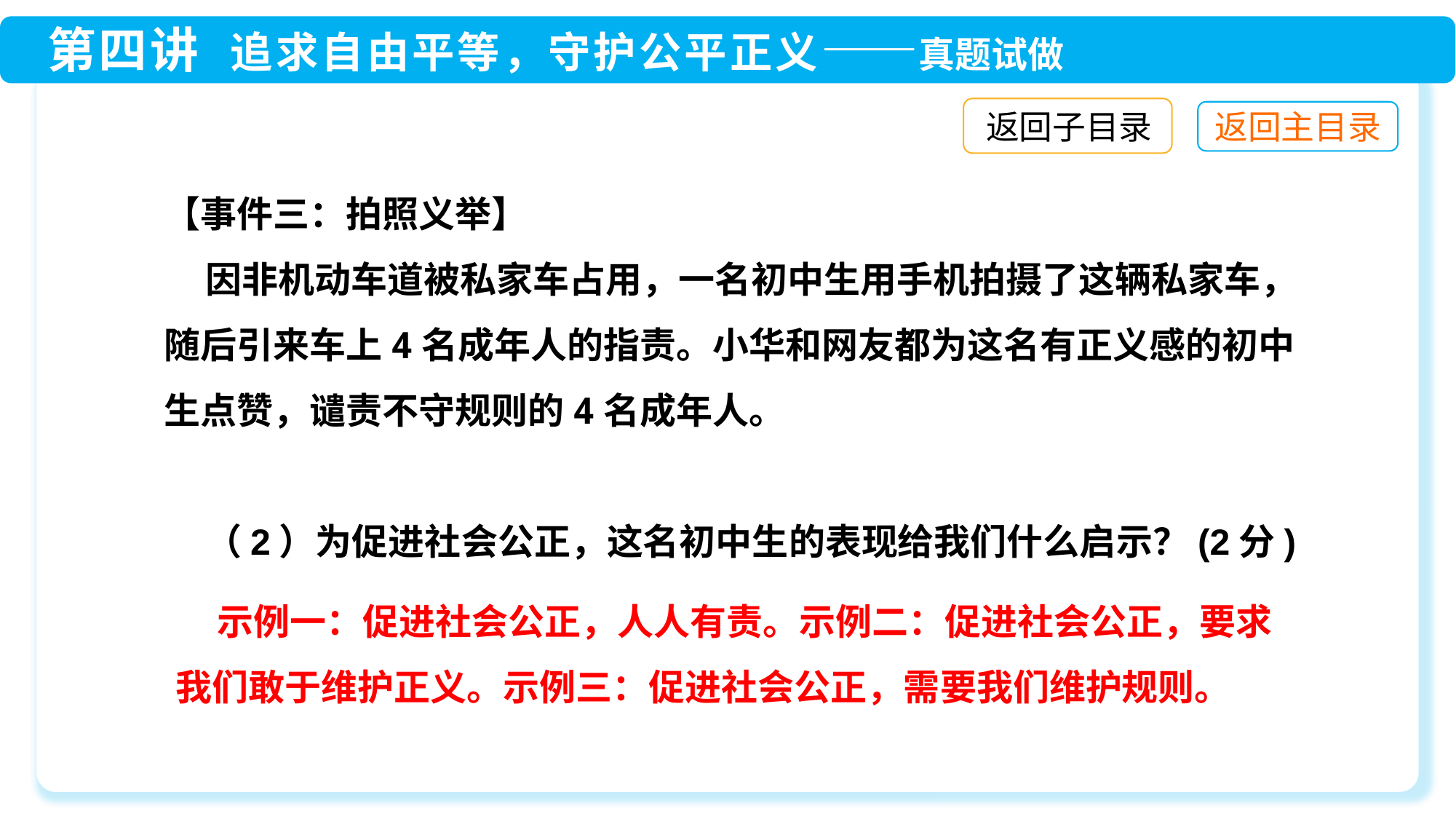

返回子目录

【事件三：拍照义举】
    因非机动车道被私家车占用，一名初中生用手机拍摄了这辆私家车，随后引来车上4名成年人的指责。小华和网友都为这名有正义感的初中生点赞，谴责不守规则的4名成年人。

    （2）为促进社会公正，这名初中生的表现给我们什么启示？(2分)
    示例一：促进社会公正，人人有责。示例二：促进社会公正，要求我们敢于维护正义。示例三：促进社会公正，需要我们维护规则。